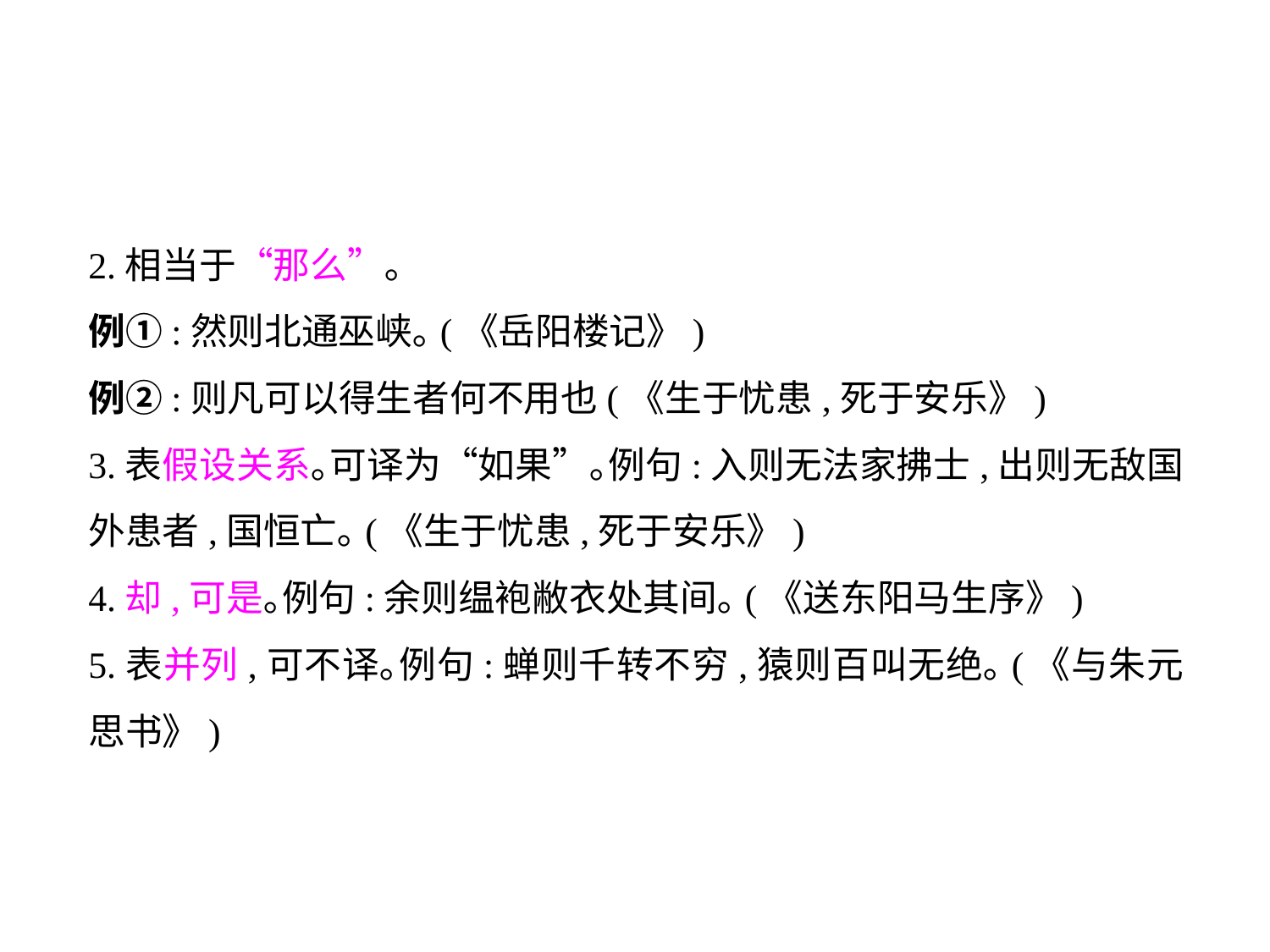

2.相当于“那么”｡
例①:然则北通巫峡｡(《岳阳楼记》)
例②:则凡可以得生者何不用也(《生于忧患,死于安乐》)
3.表假设关系｡可译为“如果”｡例句:入则无法家拂士,出则无敌国外患者,国恒亡｡(《生于忧患,死于安乐》)
4.却,可是｡例句:余则缊袍敝衣处其间｡(《送东阳马生序》)
5.表并列,可不译｡例句:蝉则千转不穷,猿则百叫无绝｡(《与朱元思书》)